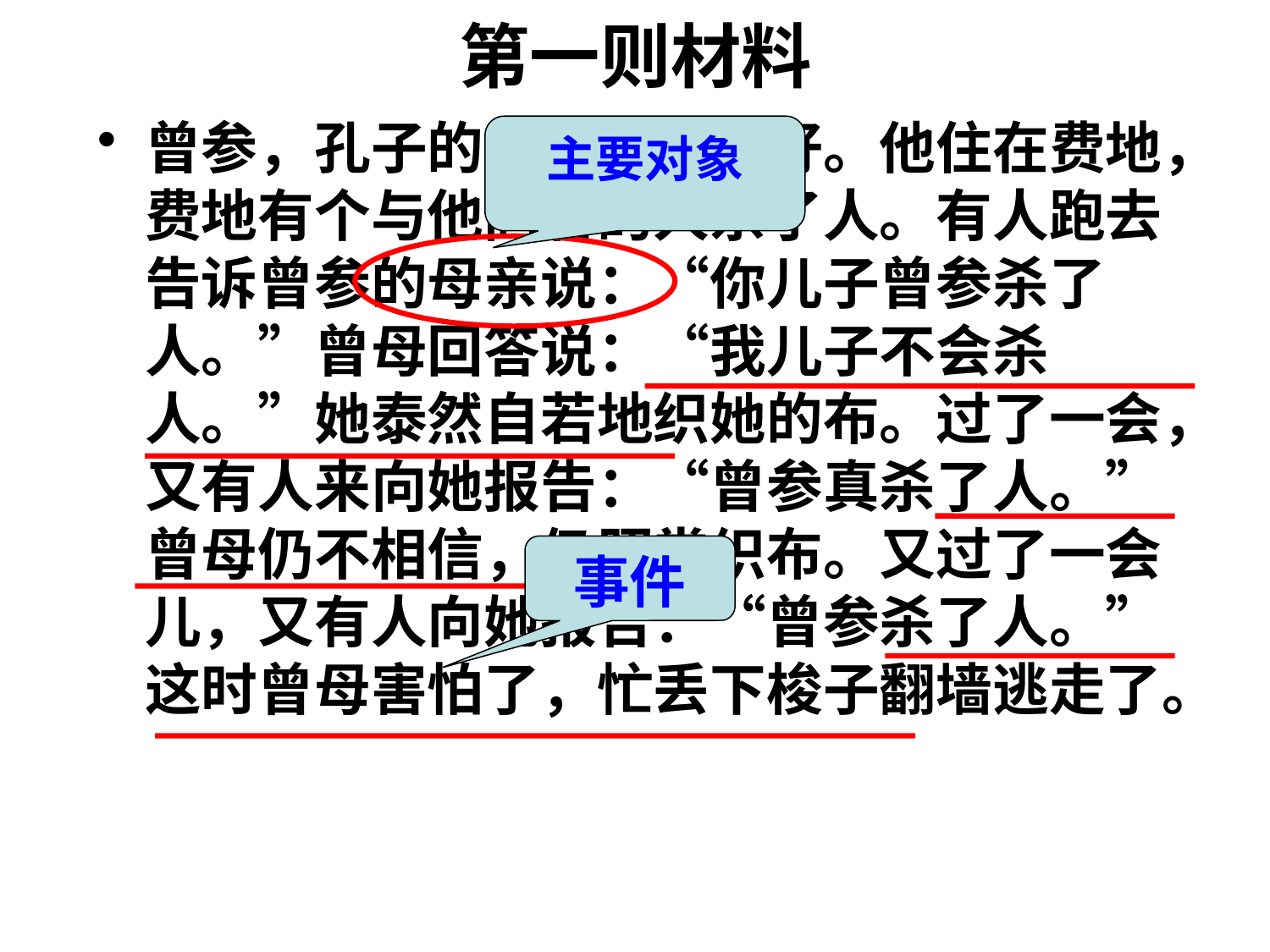

# 第一则材料
曾参，孔子的弟子，品行好。他住在费地，费地有个与他同名的人杀了人。有人跑去告诉曾参的母亲说：“你儿子曾参杀了人。”曾母回答说：“我儿子不会杀人。”她泰然自若地织她的布。过了一会，又有人来向她报告：“曾参真杀了人。”曾母仍不相信，仍照常织布。又过了一会儿，又有人向她报告：“曾参杀了人。”这时曾母害怕了，忙丢下梭子翻墙逃走了。

主要对象

事件